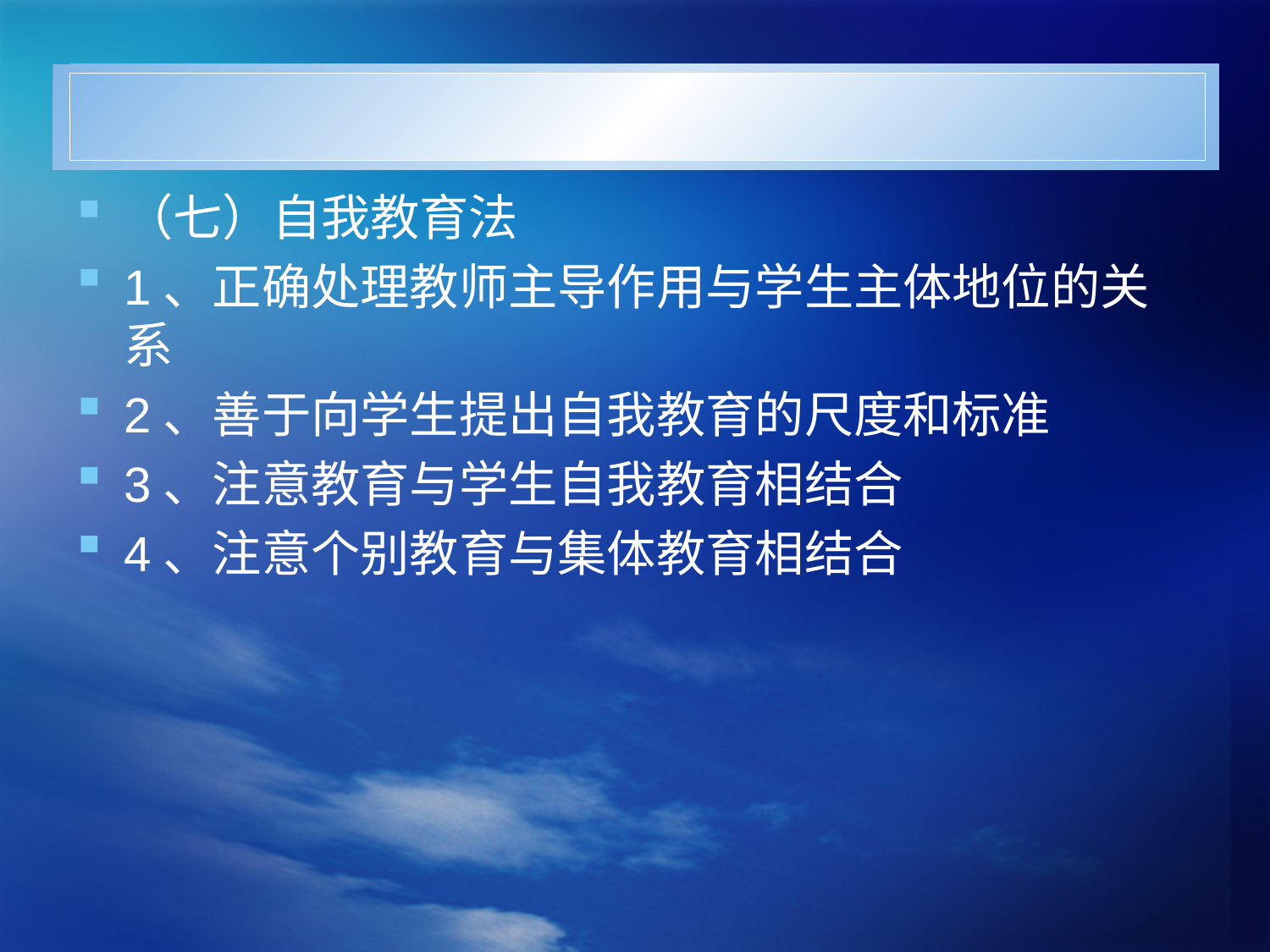

#
（七）自我教育法
1、正确处理教师主导作用与学生主体地位的关系
2、善于向学生提出自我教育的尺度和标准
3、注意教育与学生自我教育相结合
4、注意个别教育与集体教育相结合